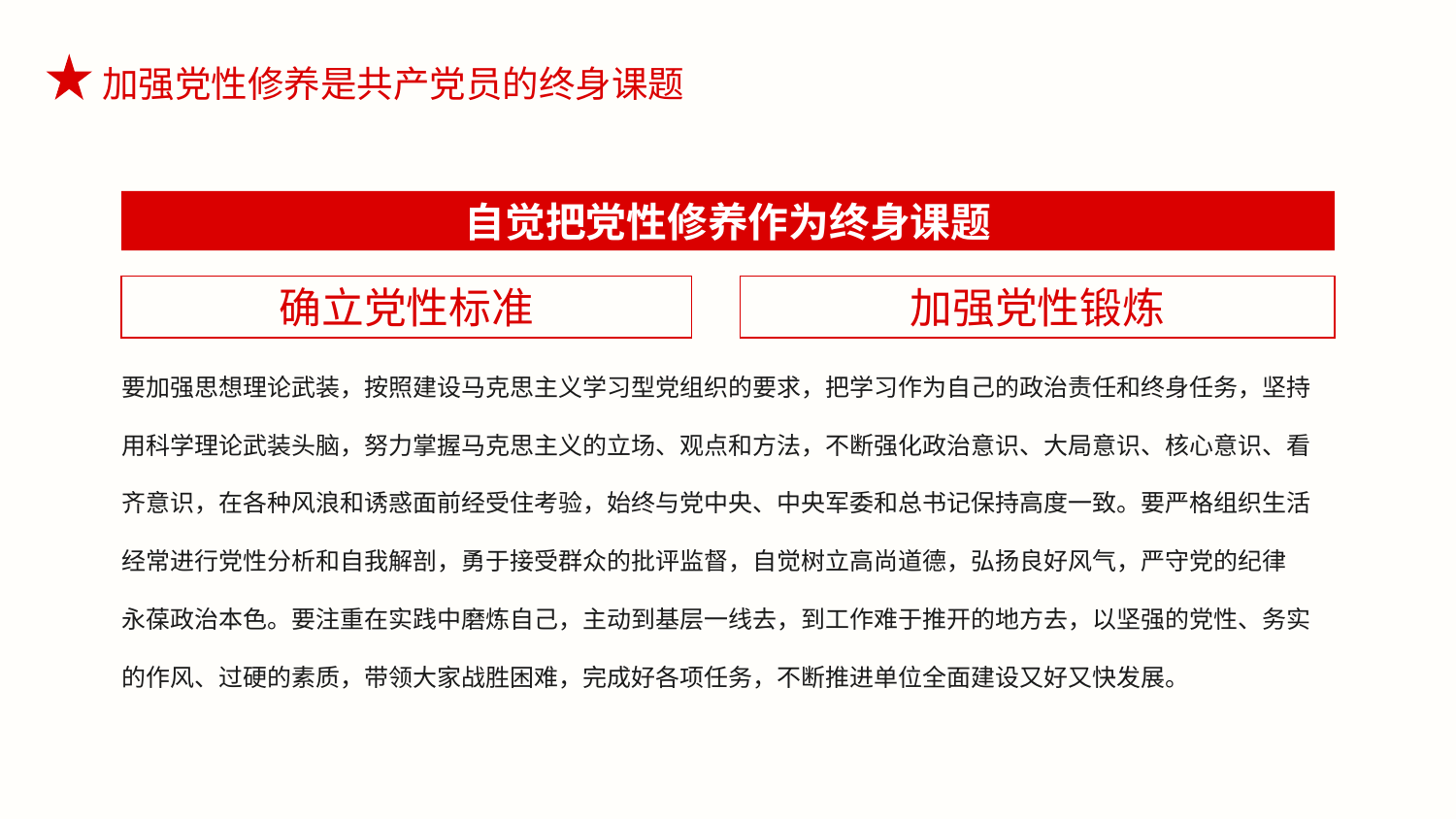

自觉把党性修养作为终身课题
确立党性标准
加强党性锻炼
要加强思想理论武装，按照建设马克思主义学习型党组织的要求，把学习作为自己的政治责任和终身任务，坚持用科学理论武装头脑，努力掌握马克思主义的立场、观点和方法，不断强化政治意识、大局意识、核心意识、看齐意识，在各种风浪和诱惑面前经受住考验，始终与党中央、中央军委和总书记保持高度一致。要严格组织生活经常进行党性分析和自我解剖，勇于接受群众的批评监督，自觉树立高尚道德，弘扬良好风气，严守党的纪律
永葆政治本色。要注重在实践中磨炼自己，主动到基层一线去，到工作难于推开的地方去，以坚强的党性、务实的作风、过硬的素质，带领大家战胜困难，完成好各项任务，不断推进单位全面建设又好又快发展。